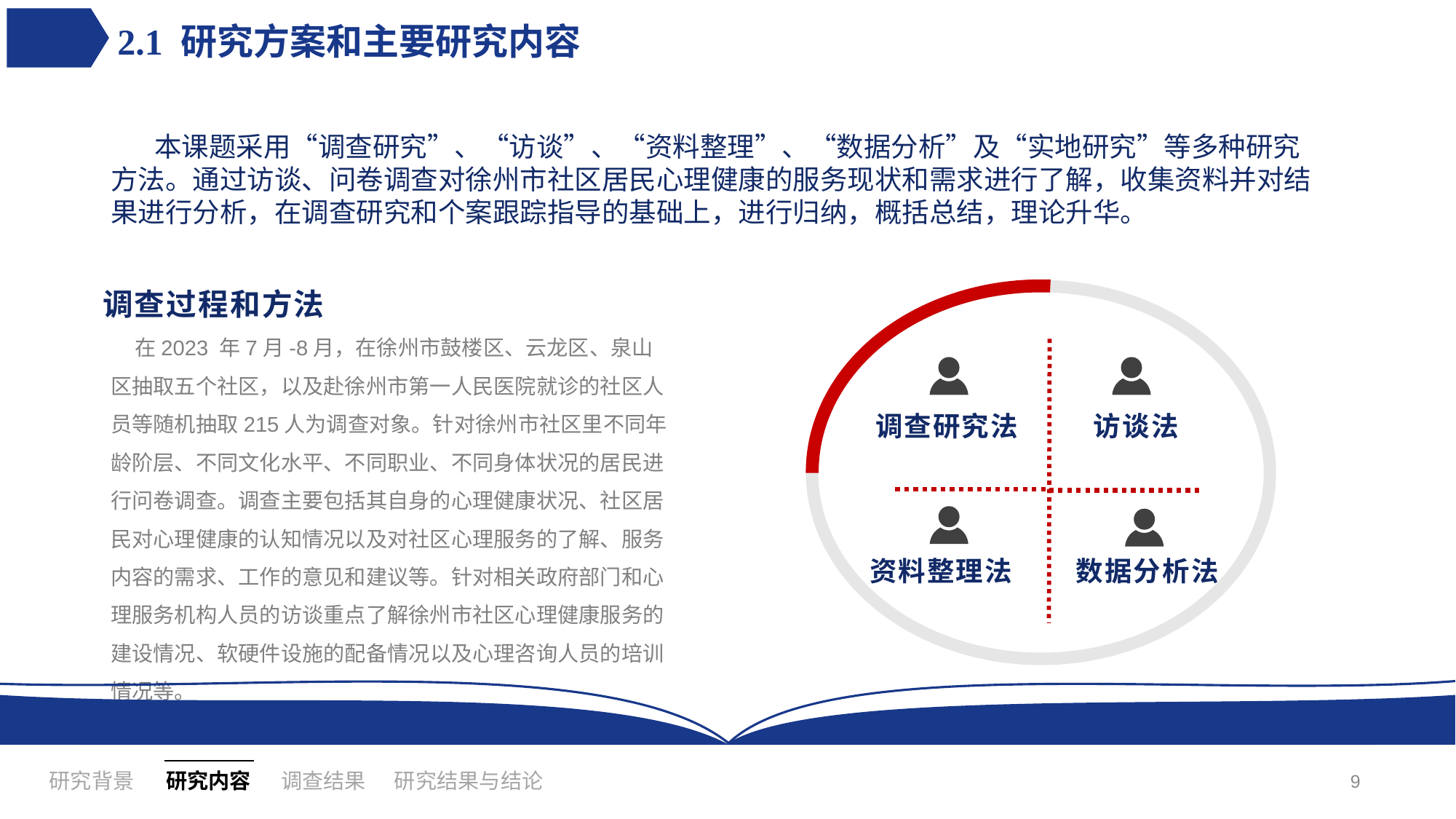

# 2.1 研究方案和主要研究内容
      本课题采用“调查研究”、“访谈”、“资料整理”、“数据分析”及“实地研究”等多种研究方法。通过访谈、问卷调查对徐州市社区居民心理健康的服务现状和需求进行了解，收集资料并对结果进行分析，在调查研究和个案跟踪指导的基础上，进行归纳，概括总结，理论升华。

调查过程和方法
    在2023 年7月-8月，在徐州市鼓楼区、云龙区、泉山区抽取五个社区，以及赴徐州市第一人民医院就诊的社区人员等随机抽取215人为调查对象。针对徐州市社区里不同年龄阶层、不同文化水平、不同职业、不同身体状况的居民进行问卷调查。调查主要包括其自身的心理健康状况、社区居民对心理健康的认知情况以及对社区心理服务的了解、服务内容的需求、工作的意见和建议等。针对相关政府部门和心理服务机构人员的访谈重点了解徐州市社区心理健康服务的建设情况、软硬件设施的配备情况以及心理咨询人员的培训情况等。

访谈法
调查研究法

资料整理法

数据分析法

9
研究内容
调查结果
研究背景
研究结果与结论